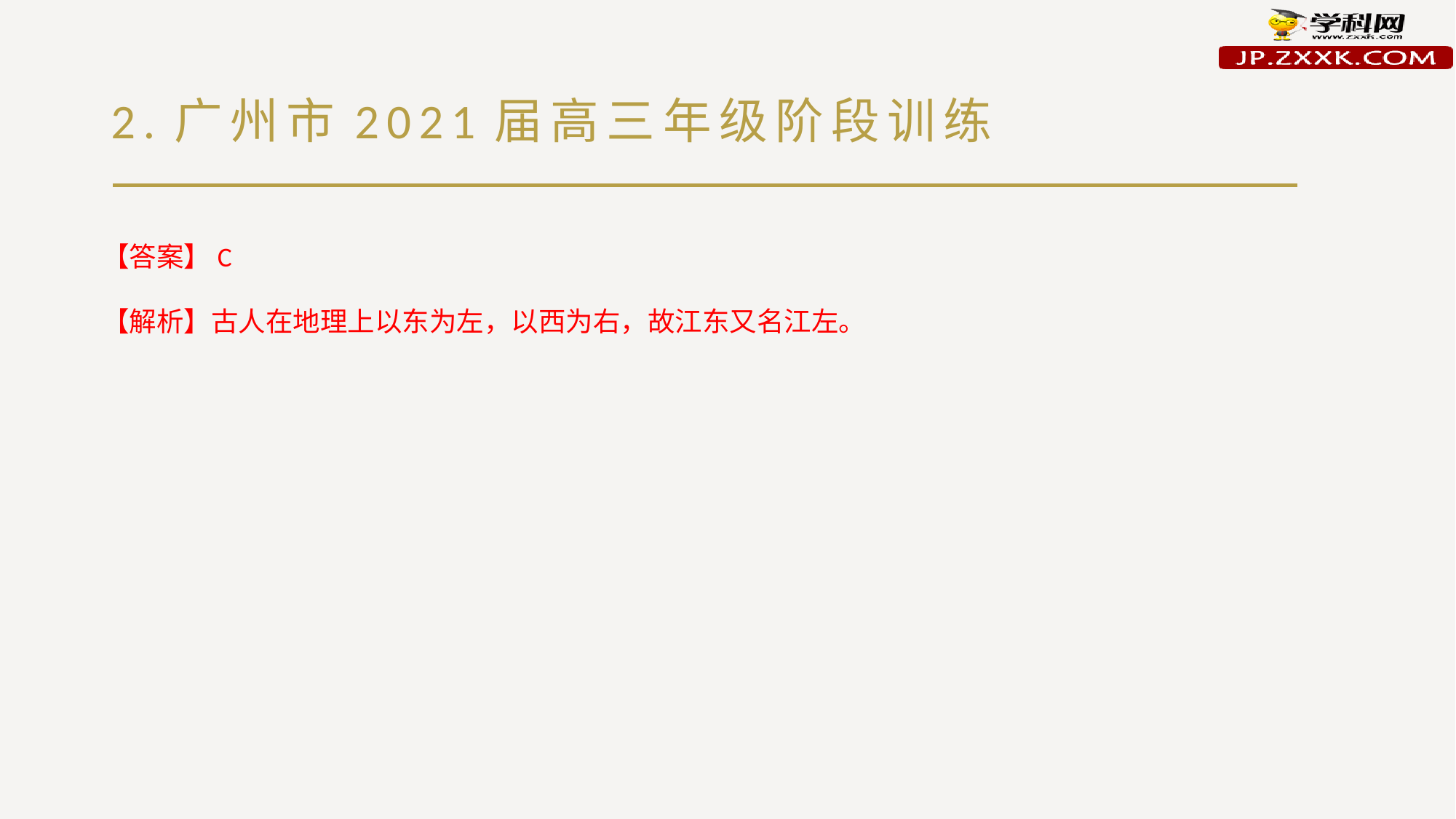

# 2.广州市2021届高三年级阶段训练
【答案】C
【解析】古人在地理上以东为左，以西为右，故江东又名江左。